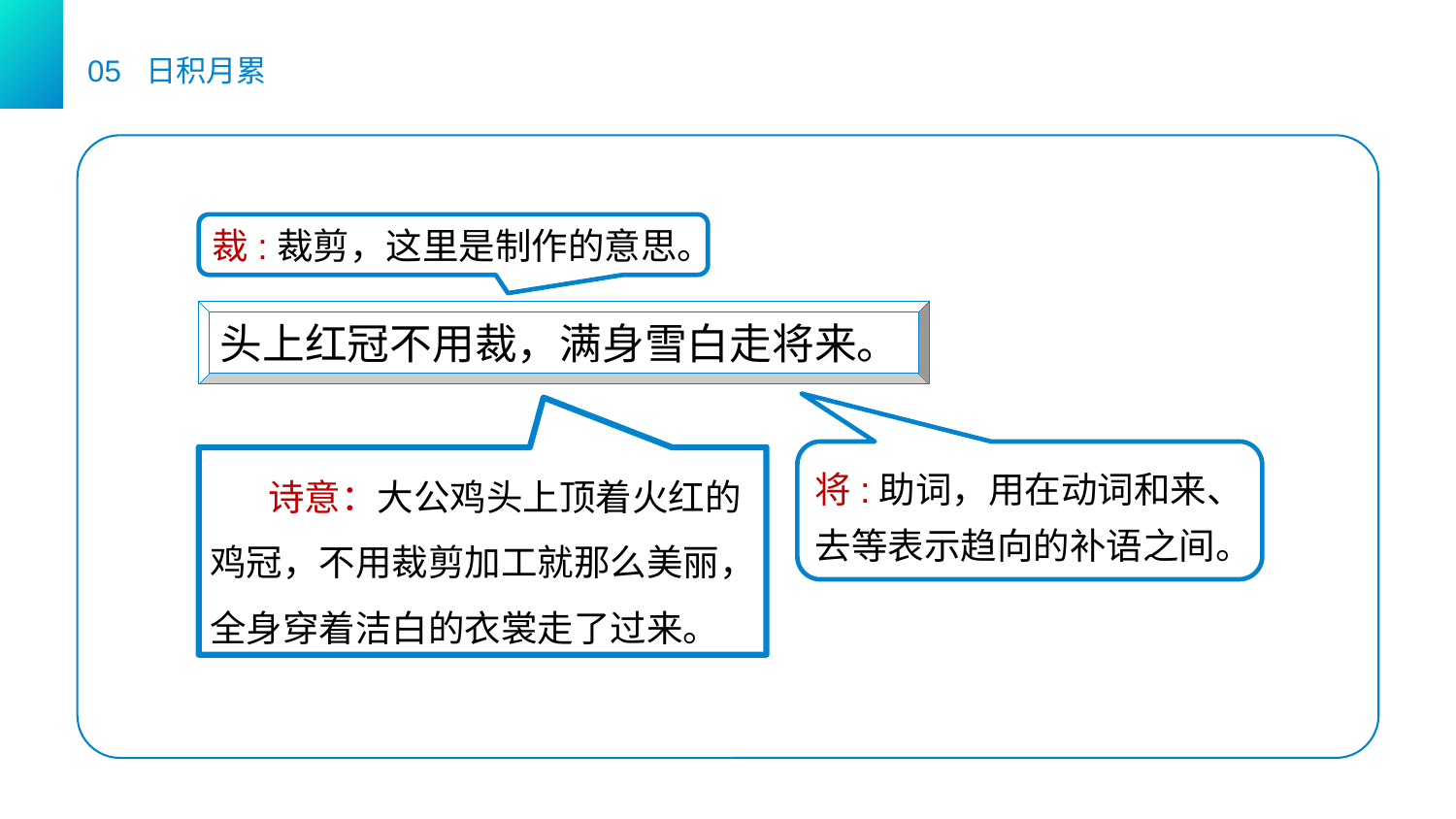

05  日积月累
裁:裁剪，这里是制作的意思。
头上红冠不用裁，满身雪白走将来。
将:助词，用在动词和来、去等表示趋向的补语之间。
      诗意：大公鸡头上顶着火红的鸡冠，不用裁剪加工就那么美丽，全身穿着洁白的衣裳走了过来。